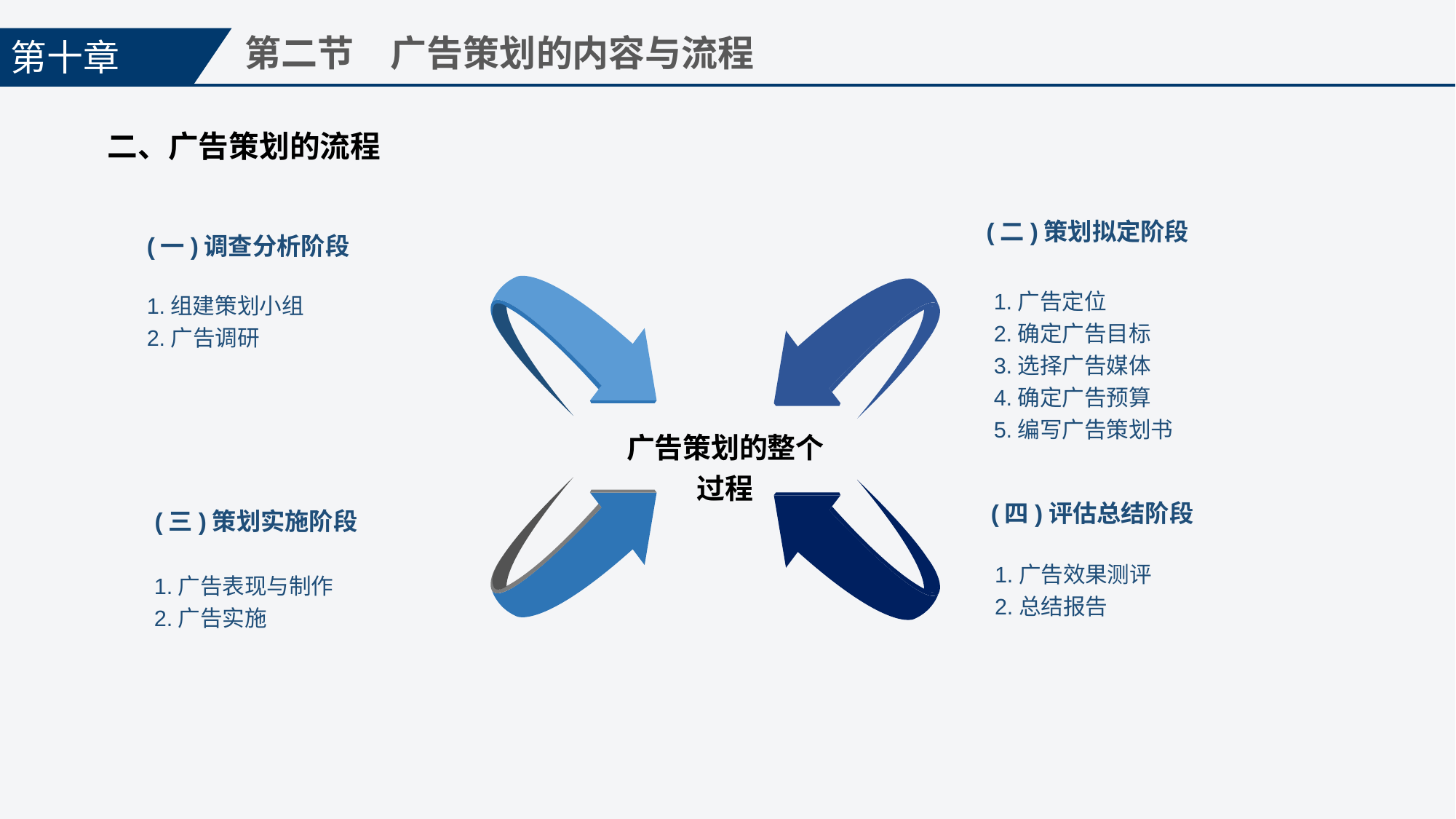

第十章
第二节　广告策划的内容与流程
二、广告策划的流程
(二)策划拟定阶段
1.广告定位
2.确定广告目标
3.选择广告媒体
4.确定广告预算
5.编写广告策划书
(一)调查分析阶段
1.组建策划小组
2.广告调研

广告策划的整个
过程

(四)评估总结阶段
1.广告效果测评
2.总结报告
(三)策划实施阶段
1.广告表现与制作
2.广告实施